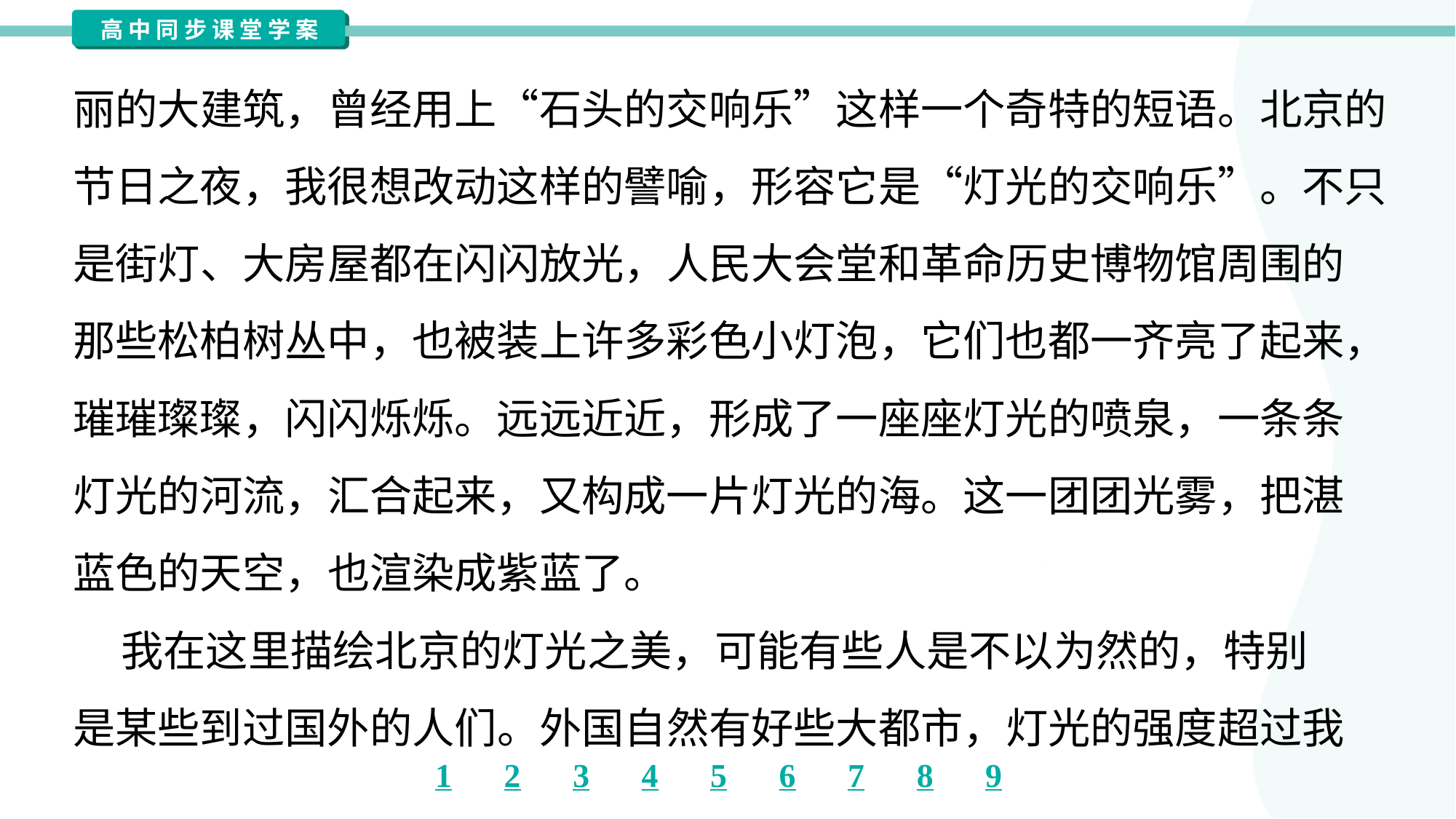

丽的大建筑，曾经用上“石头的交响乐”这样一个奇特的短语。北京的
节日之夜，我很想改动这样的譬喻，形容它是“灯光的交响乐”。不只
是街灯、大房屋都在闪闪放光，人民大会堂和革命历史博物馆周围的
那些松柏树丛中，也被装上许多彩色小灯泡，它们也都一齐亮了起来，
璀璀璨璨，闪闪烁烁。远远近近，形成了一座座灯光的喷泉，一条条
灯光的河流，汇合起来，又构成一片灯光的海。这一团团光雾，把湛
蓝色的天空，也渲染成紫蓝了。
    我在这里描绘北京的灯光之美，可能有些人是不以为然的，特别
是某些到过国外的人们。外国自然有好些大都市，灯光的强度超过我